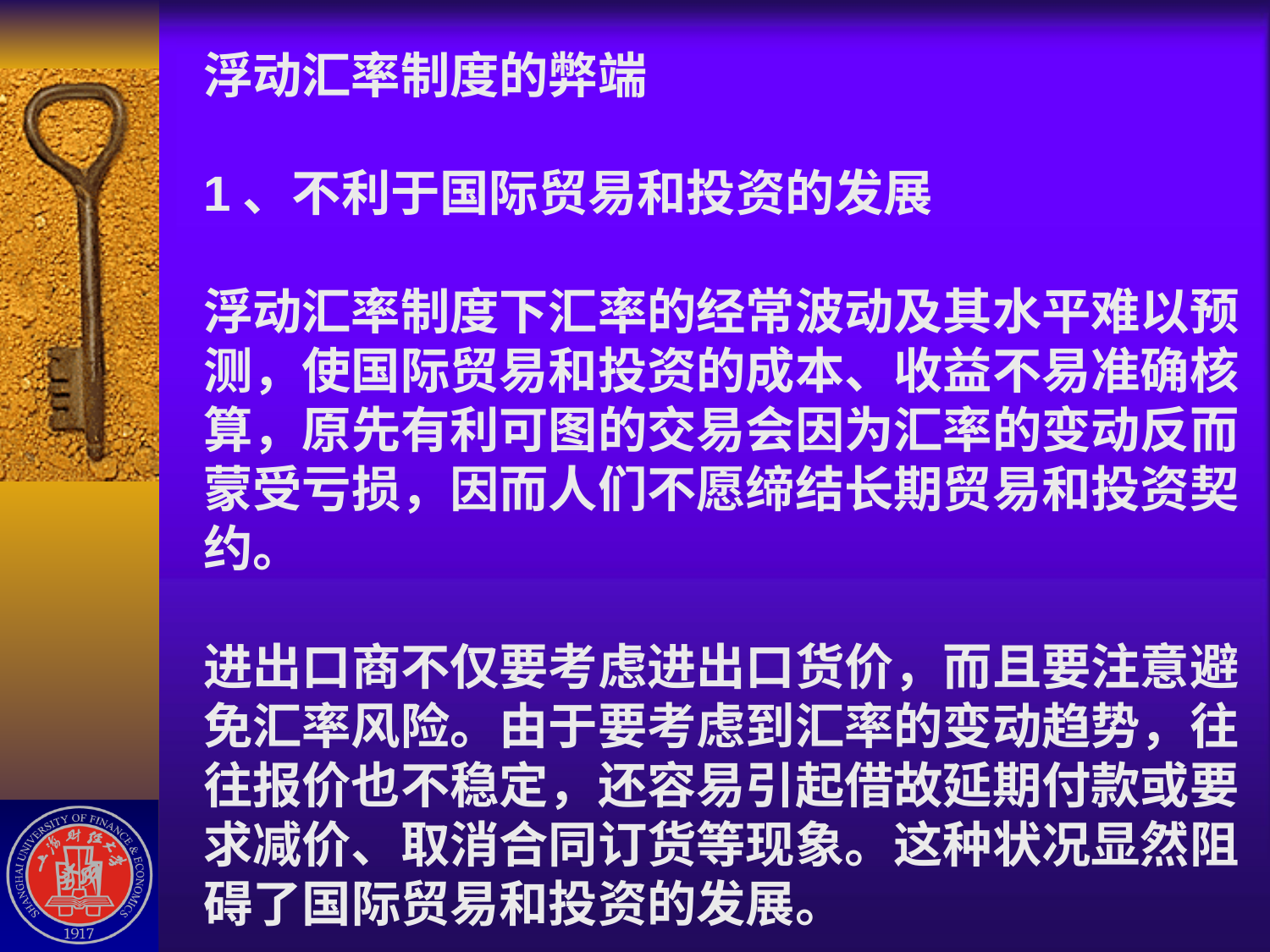

# 浮动汇率制度的弊端 1、不利于国际贸易和投资的发展 浮动汇率制度下汇率的经常波动及其水平难以预测，使国际贸易和投资的成本、收益不易准确核 算，原先有利可图的交易会因为汇率的变动反而蒙受亏损，因而人们不愿缔结长期贸易和投资契 约。 进出口商不仅要考虑进出口货价，而且要注意避免汇率风险。由于要考虑到汇率的变动趋势，往往报价也不稳定，还容易引起借故延期付款或要求减价、取消合同订货等现象。这种状况显然阻碍了国际贸易和投资的发展。